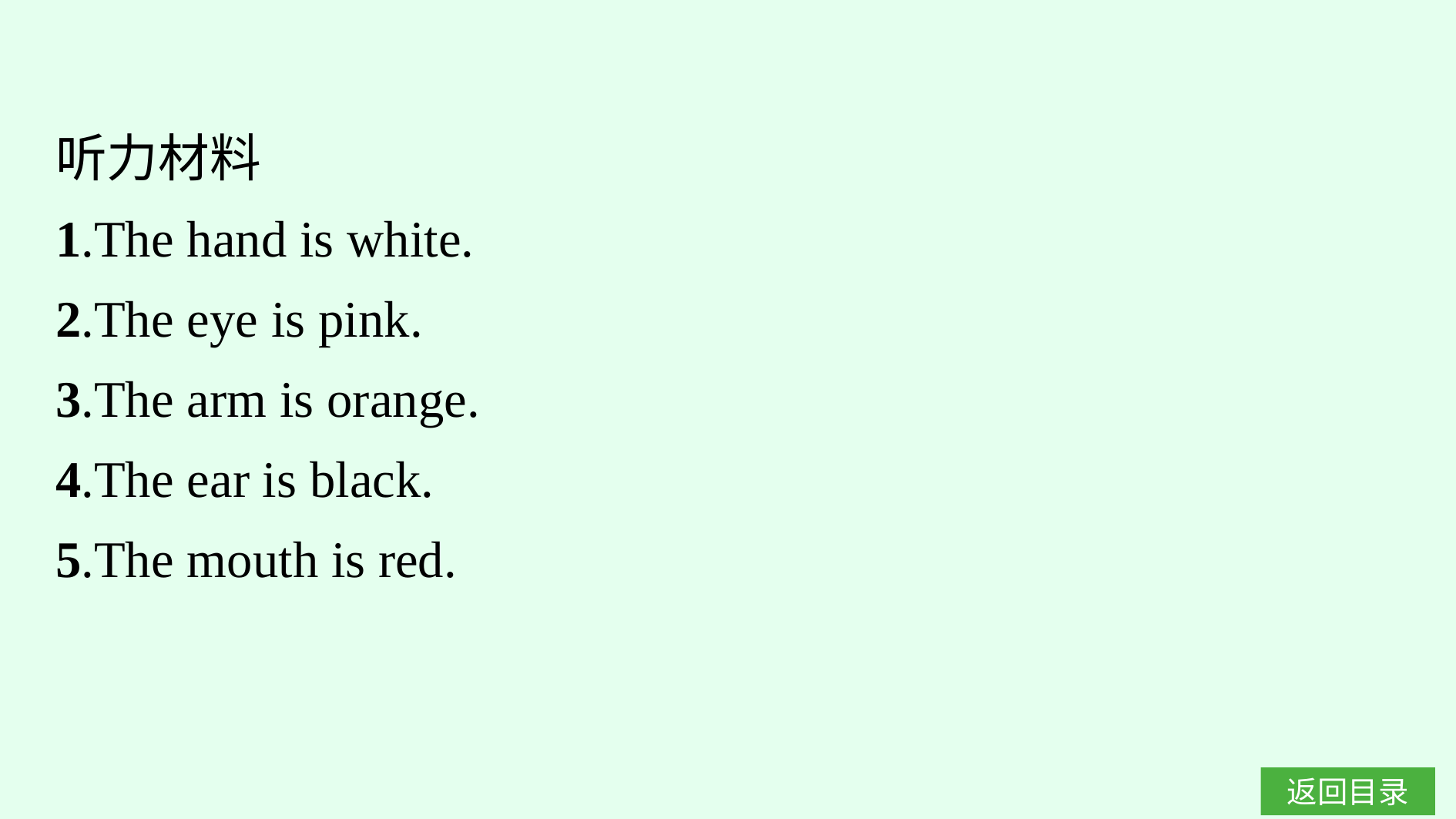

听力材料
1.The hand is white.
2.The eye is pink.
3.The arm is orange.
4.The ear is black.
5.The mouth is red.